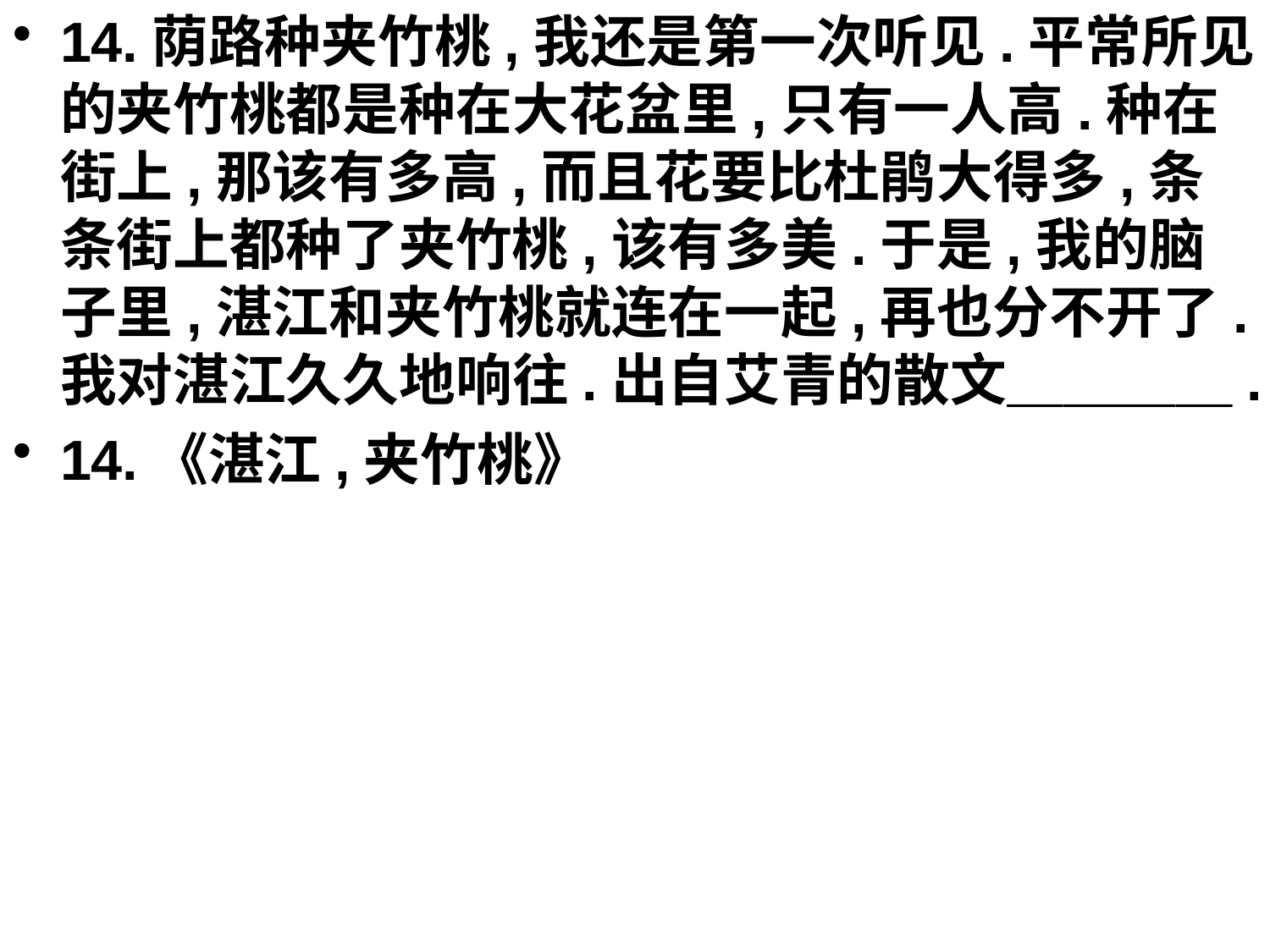

14.荫路种夹竹桃,我还是第一次听见.平常所见的夹竹桃都是种在大花盆里,只有一人高.种在街上,那该有多高,而且花要比杜鹃大得多,条条街上都种了夹竹桃,该有多美.于是,我的脑子里,湛江和夹竹桃就连在一起,再也分不开了.我对湛江久久地响往.出自艾青的散文＿＿＿＿.
14.《湛江,夹竹桃》